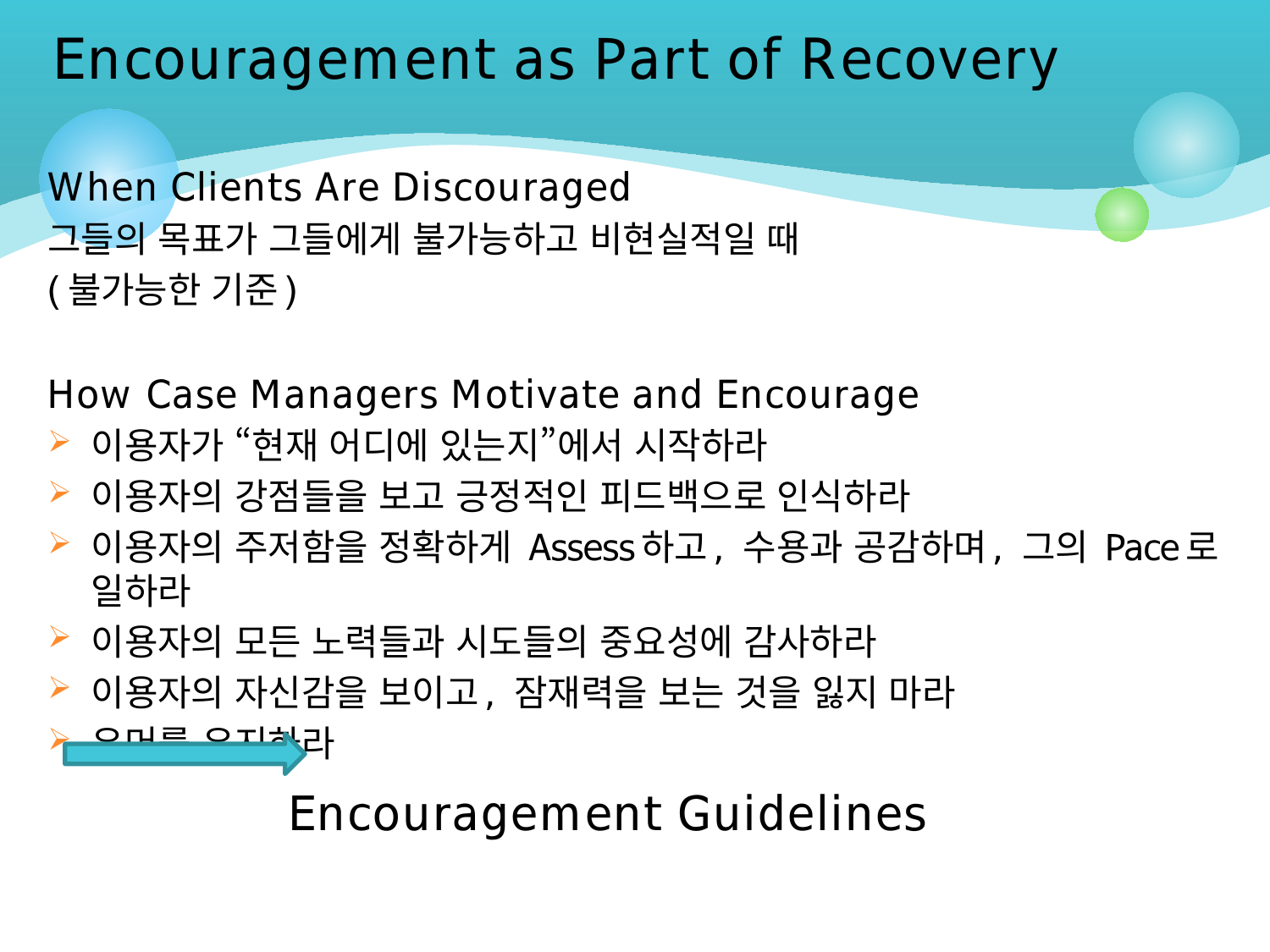

Encouragement as Part of Recovery
When Clients Are Discouraged
그들의 목표가 그들에게 불가능하고 비현실적일 때
(불가능한 기준)

How Case Managers Motivate and Encourage
이용자가 “현재 어디에 있는지”에서 시작하라
이용자의 강점들을 보고 긍정적인 피드백으로 인식하라
이용자의 주저함을 정확하게 Assess하고, 수용과 공감하며, 그의 Pace로 일하라
이용자의 모든 노력들과 시도들의 중요성에 감사하라
이용자의 자신감을 보이고, 잠재력을 보는 것을 잃지 마라
유머를 유지하라
               Encouragement Guidelines